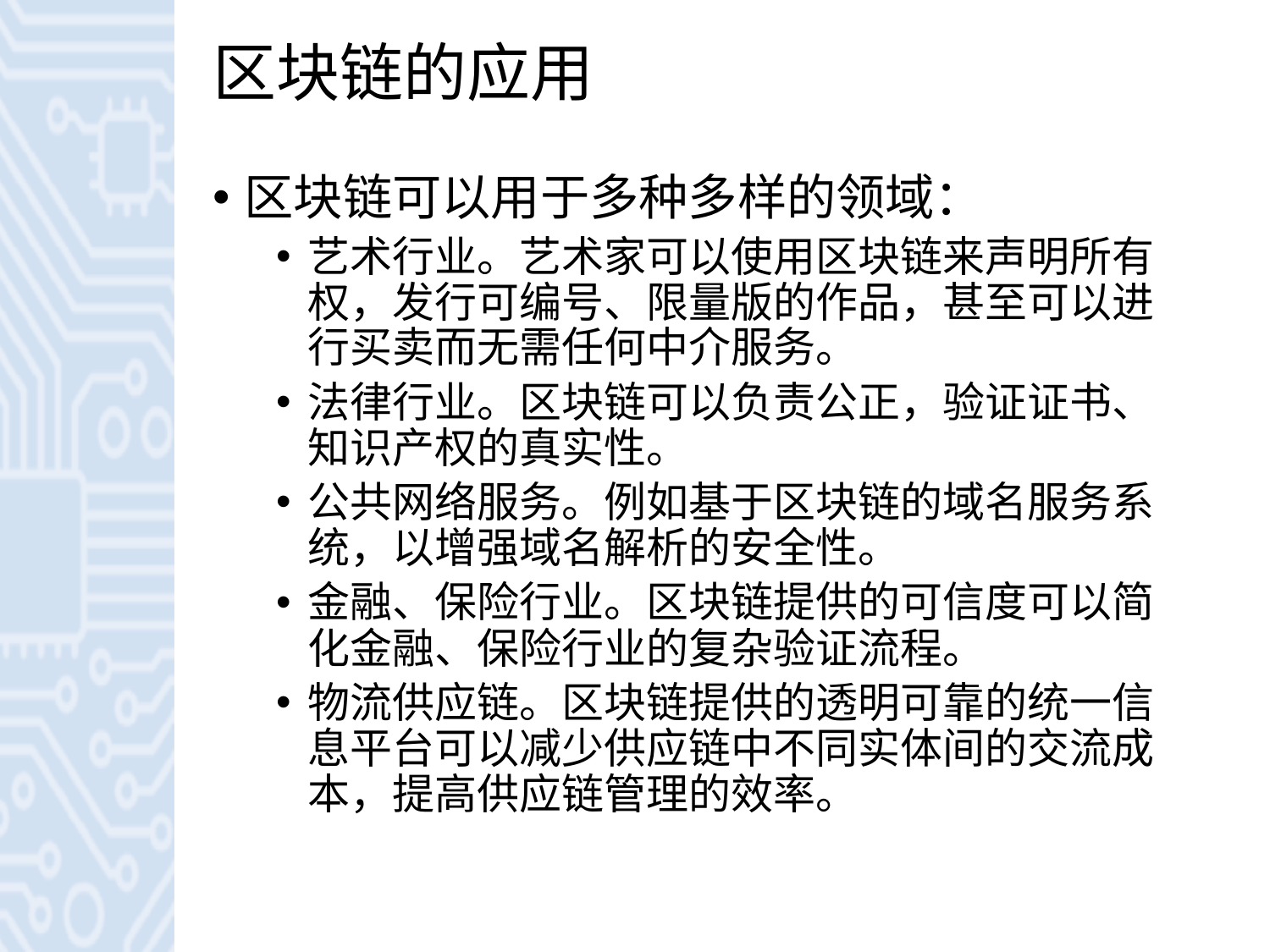

# 区块链的应用
区块链可以用于多种多样的领域：
艺术行业。艺术家可以使用区块链来声明所有权，发行可编号、限量版的作品，甚至可以进行买卖而无需任何中介服务。
法律行业。区块链可以负责公正，验证证书、知识产权的真实性。
公共网络服务。例如基于区块链的域名服务系统，以增强域名解析的安全性。
金融、保险行业。区块链提供的可信度可以简化金融、保险行业的复杂验证流程。
物流供应链。区块链提供的透明可靠的统一信息平台可以减少供应链中不同实体间的交流成本，提高供应链管理的效率。